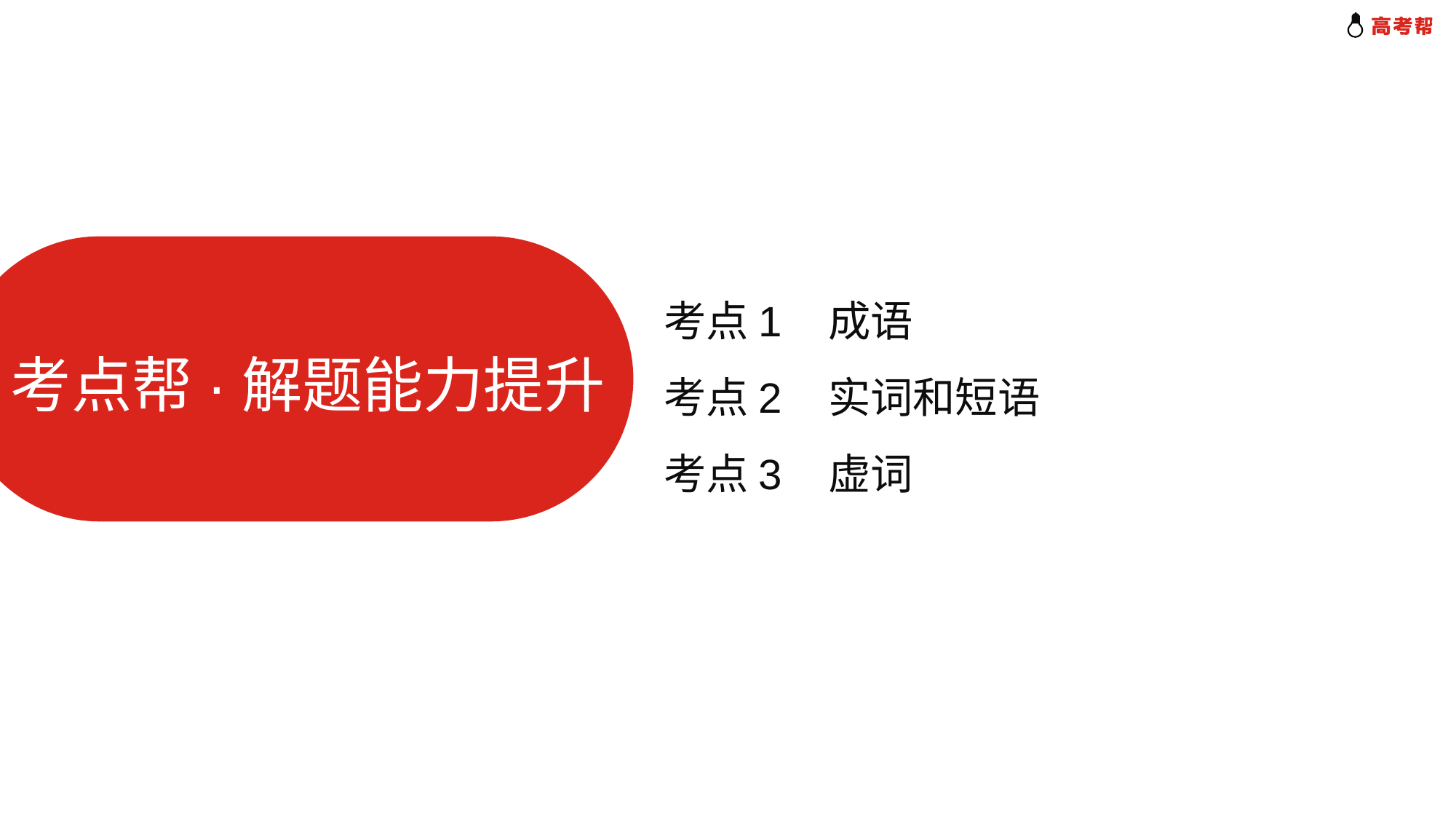

考点1   成语
考点2   实词和短语
考点3   虚词
考点帮·解题能力提升